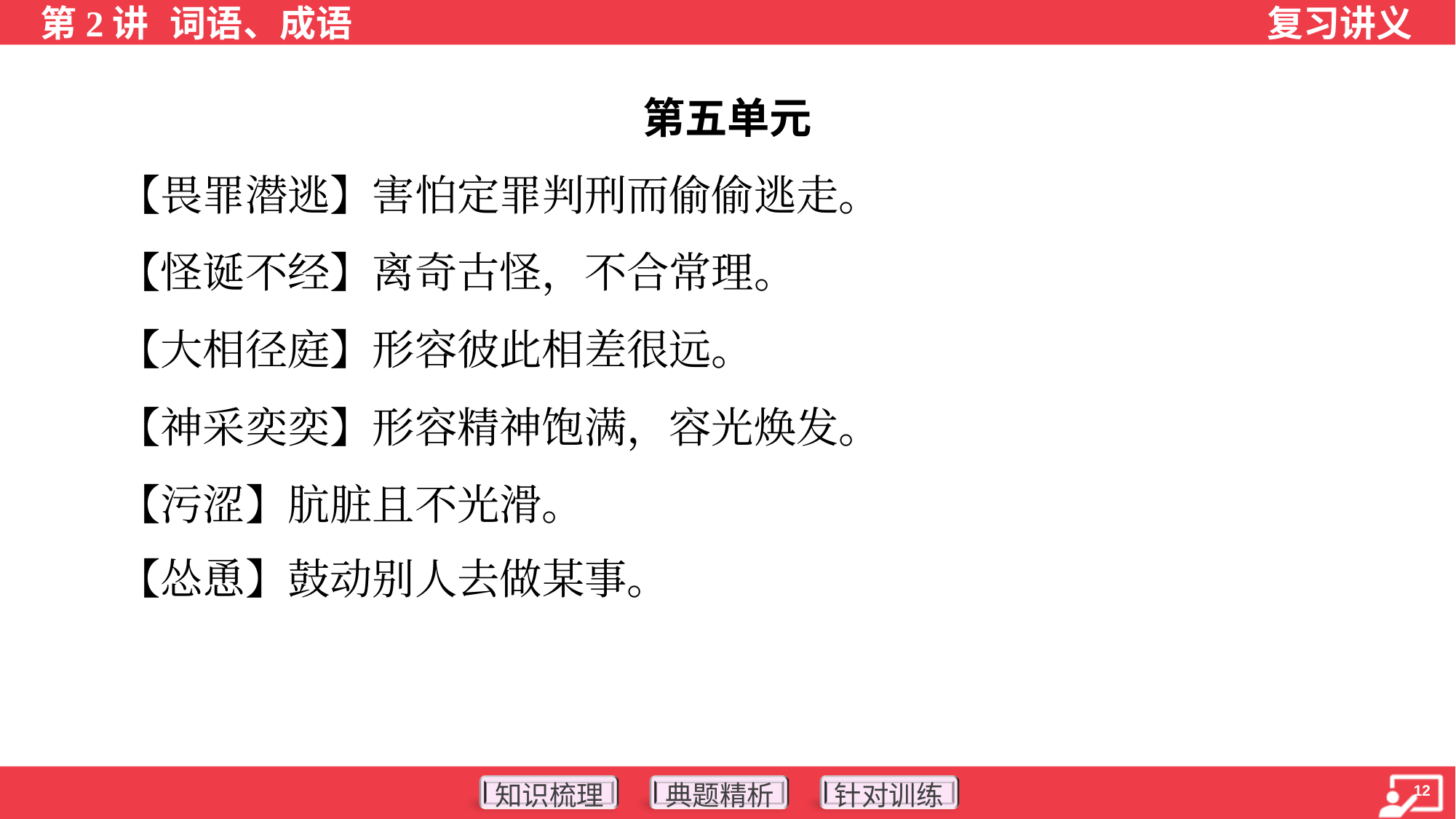

第五单元
    【畏罪潜逃】害怕定罪判刑而偷偷逃走。
    【怪诞不经】离奇古怪，不合常理。
    【大相径庭】形容彼此相差很远。
    【神采奕奕】形容精神饱满，容光焕发。
    【污涩】肮脏且不光滑。
    【怂恿】鼓动别人去做某事。